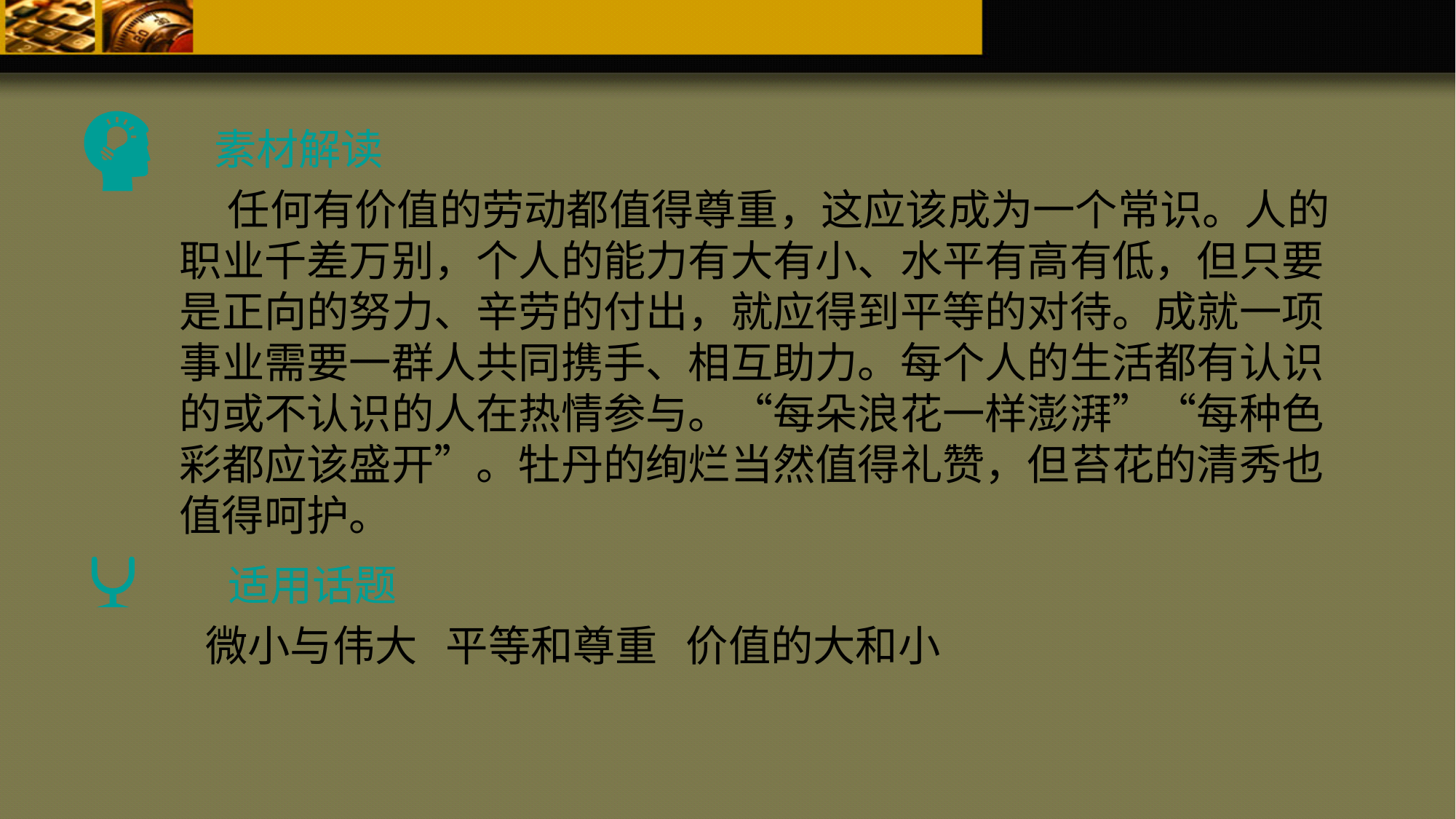

素材解读
    任何有价值的劳动都值得尊重，这应该成为一个常识。人的职业千差万别，个人的能力有大有小、水平有高有低，但只要是正向的努力、辛劳的付出，就应得到平等的对待。成就一项事业需要一群人共同携手、相互助力。每个人的生活都有认识的或不认识的人在热情参与。“每朵浪花一样澎湃”“每种色彩都应该盛开”。牡丹的绚烂当然值得礼赞，但苔花的清秀也值得呵护。
适用话题

微小与伟大   平等和尊重   价值的大和小